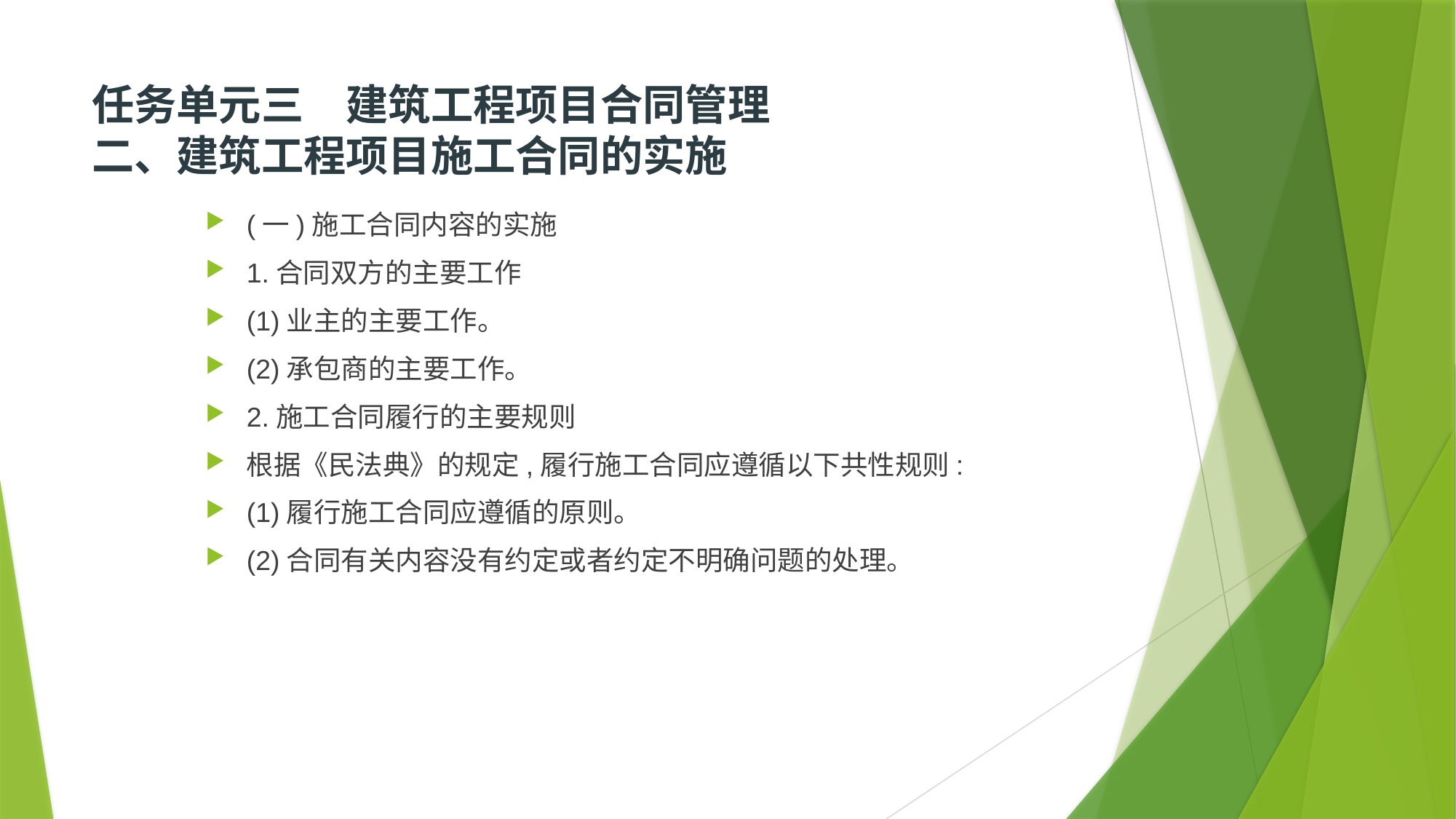

# 任务单元三　建筑工程项目合同管理  二、建筑工程项目施工合同的实施
(一)施工合同内容的实施
1.合同双方的主要工作
(1)业主的主要工作。
(2)承包商的主要工作。
2.施工合同履行的主要规则
根据《民法典》的规定,履行施工合同应遵循以下共性规则:
(1)履行施工合同应遵循的原则。
(2)合同有关内容没有约定或者约定不明确问题的处理。